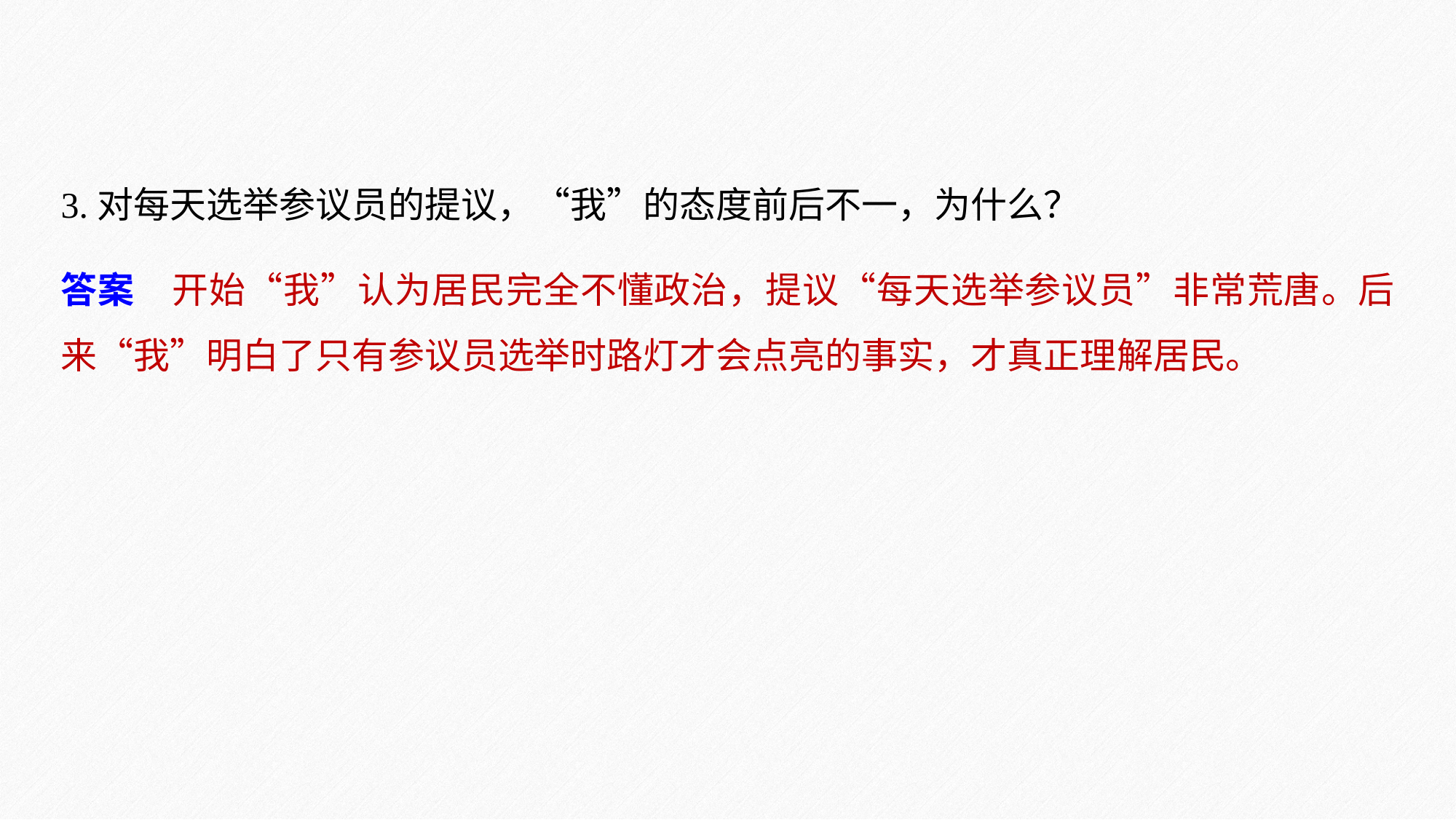

3.对每天选举参议员的提议，“我”的态度前后不一，为什么？
答案　开始“我”认为居民完全不懂政治，提议“每天选举参议员”非常荒唐。后来“我”明白了只有参议员选举时路灯才会点亮的事实，才真正理解居民。